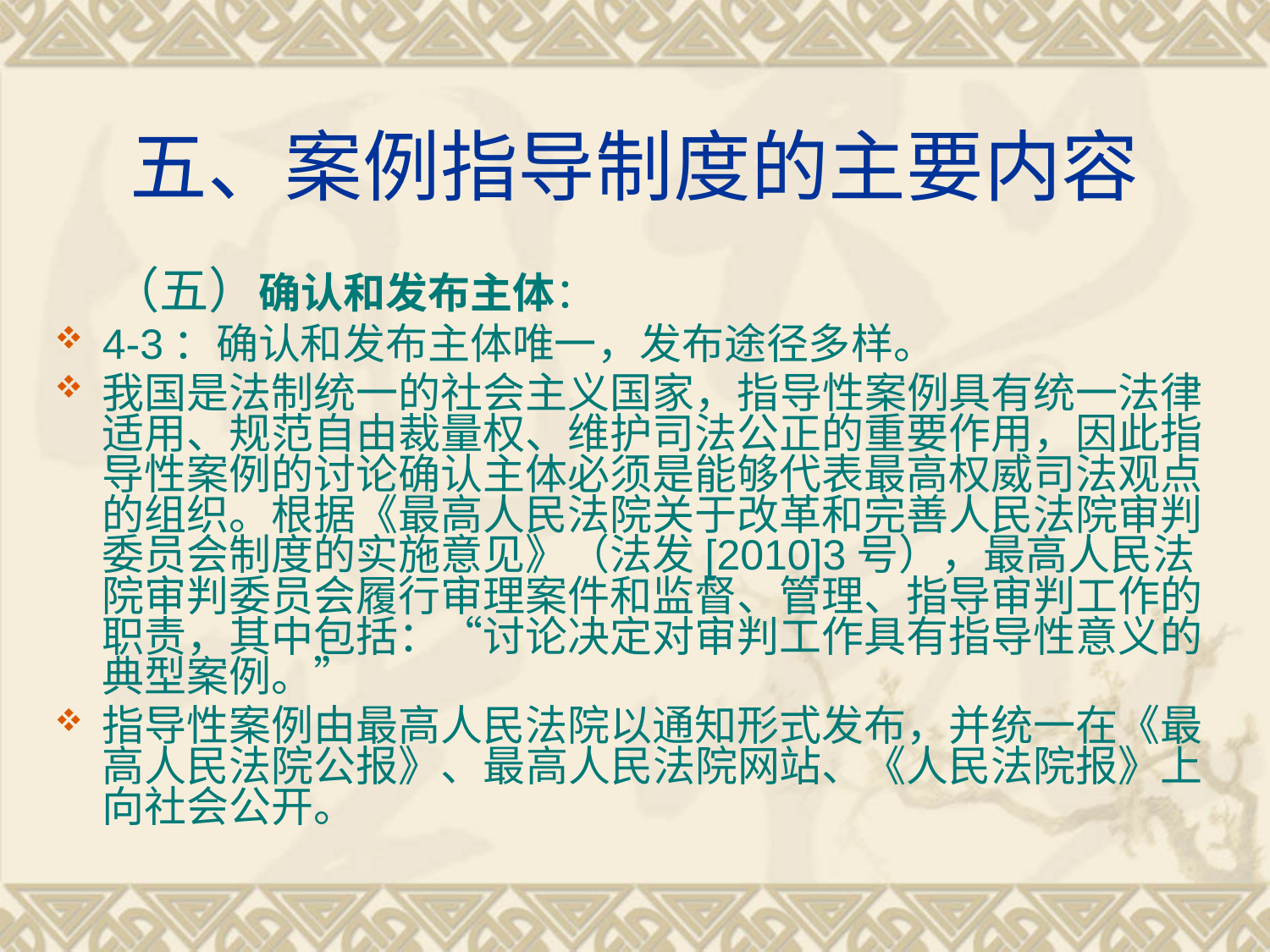

# 五、案例指导制度的主要内容
    （五）确认和发布主体：
4-3：确认和发布主体唯一，发布途径多样。
我国是法制统一的社会主义国家，指导性案例具有统一法律适用、规范自由裁量权、维护司法公正的重要作用，因此指导性案例的讨论确认主体必须是能够代表最高权威司法观点的组织。根据《最高人民法院关于改革和完善人民法院审判委员会制度的实施意见》（法发[2010]3号），最高人民法院审判委员会履行审理案件和监督、管理、指导审判工作的职责，其中包括：“讨论决定对审判工作具有指导性意义的典型案例。”
指导性案例由最高人民法院以通知形式发布，并统一在《最高人民法院公报》、最高人民法院网站、《人民法院报》上向社会公开。